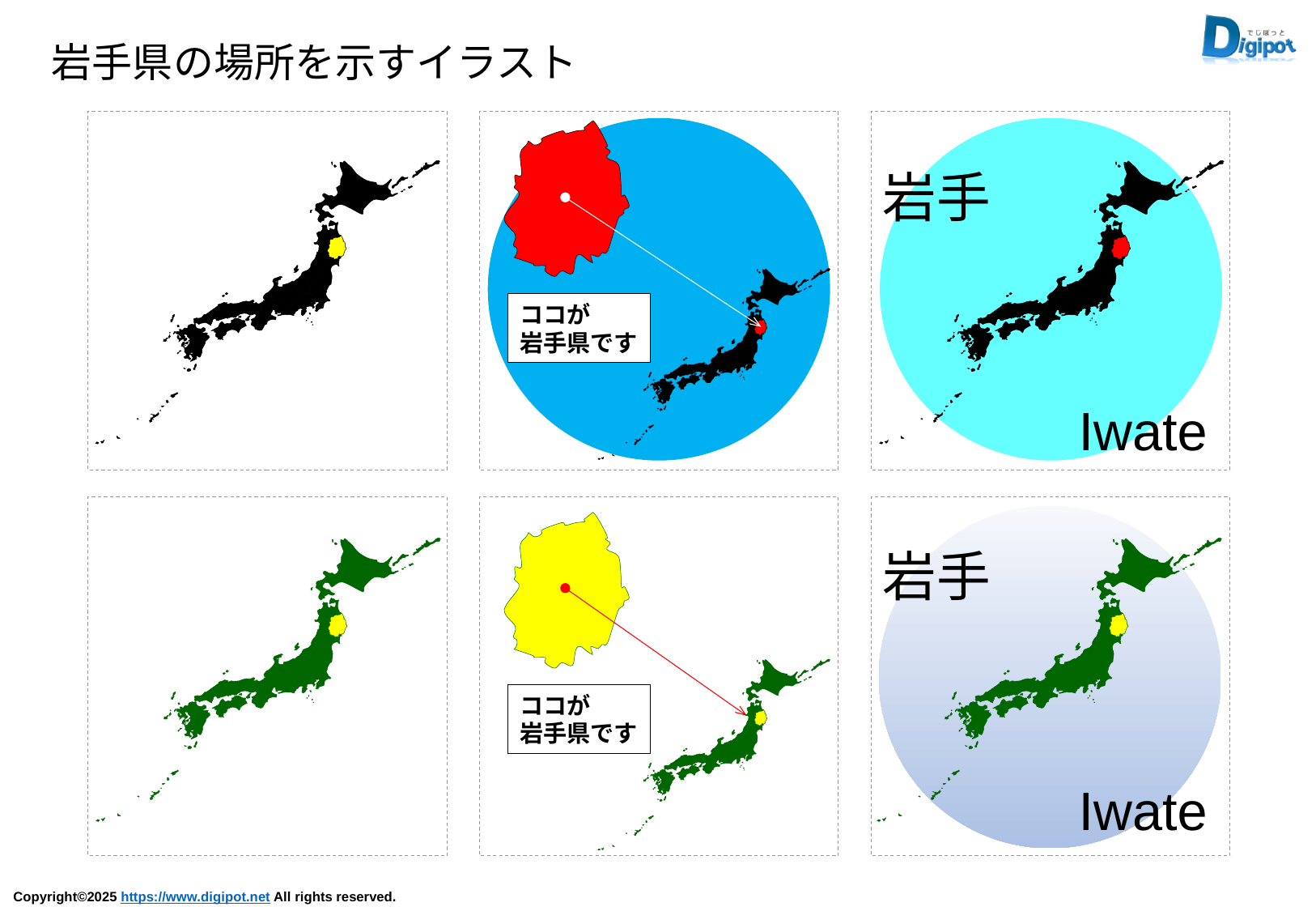

岩手県の場所を示すイラスト

ココが
岩手県です

岩手

Iwate

岩手

Iwate

ココが
岩手県です